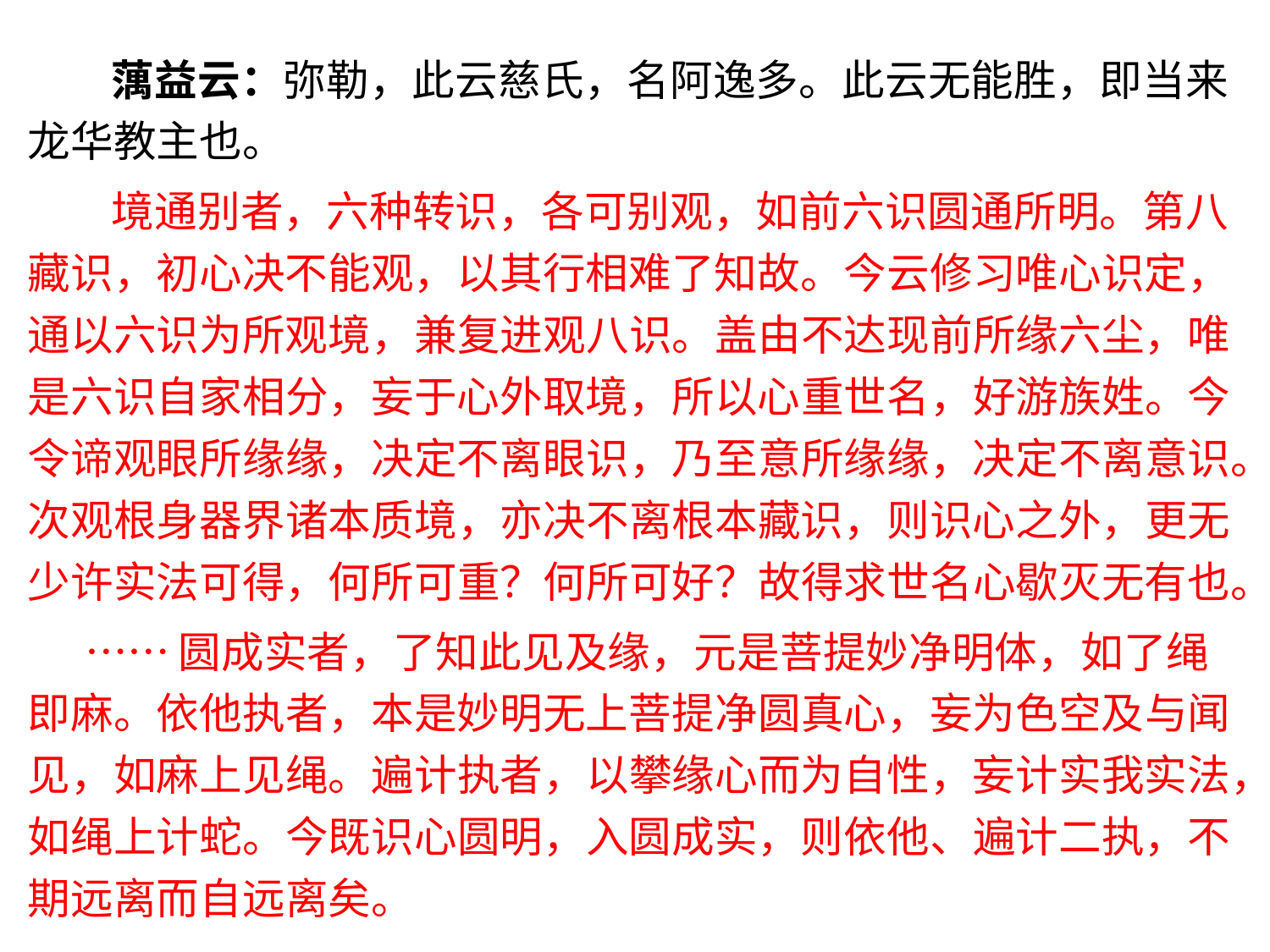

蕅益云：弥勒，此云慈氏，名阿逸多。此云无能胜，即当来龙华教主也。
        境通别者，六种转识，各可别观，如前六识圆通所明。第八藏识，初心决不能观，以其行相难了知故。今云修习唯心识定，通以六识为所观境，兼复进观八识。盖由不达现前所缘六尘，唯是六识自家相分，妄于心外取境，所以心重世名，好游族姓。今令谛观眼所缘缘，决定不离眼识，乃至意所缘缘，决定不离意识。次观根身器界诸本质境，亦决不离根本藏识，则识心之外，更无少许实法可得，何所可重？何所可好？故得求世名心歇灭无有也。
      ……圆成实者，了知此见及缘，元是菩提妙净明体，如了绳即麻。依他执者，本是妙明无上菩提净圆真心，妄为色空及与闻见，如麻上见绳。遍计执者，以攀缘心而为自性，妄计实我实法，如绳上计蛇。今既识心圆明，入圆成实，则依他、遍计二执，不期远离而自远离矣。